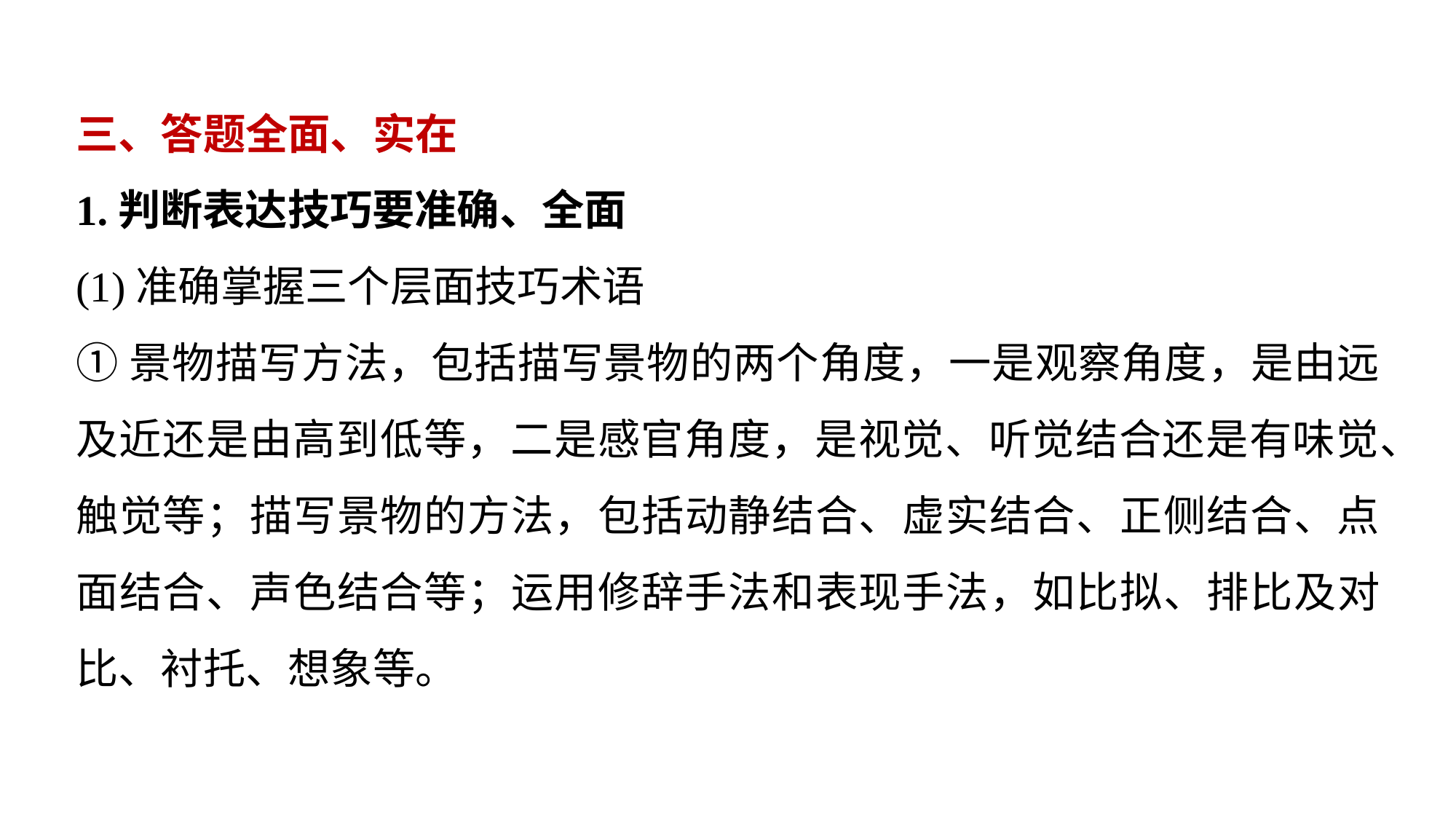

三、答题全面、实在
1.判断表达技巧要准确、全面
(1)准确掌握三个层面技巧术语
①景物描写方法，包括描写景物的两个角度，一是观察角度，是由远及近还是由高到低等，二是感官角度，是视觉、听觉结合还是有味觉、触觉等；描写景物的方法，包括动静结合、虚实结合、正侧结合、点面结合、声色结合等；运用修辞手法和表现手法，如比拟、排比及对比、衬托、想象等。